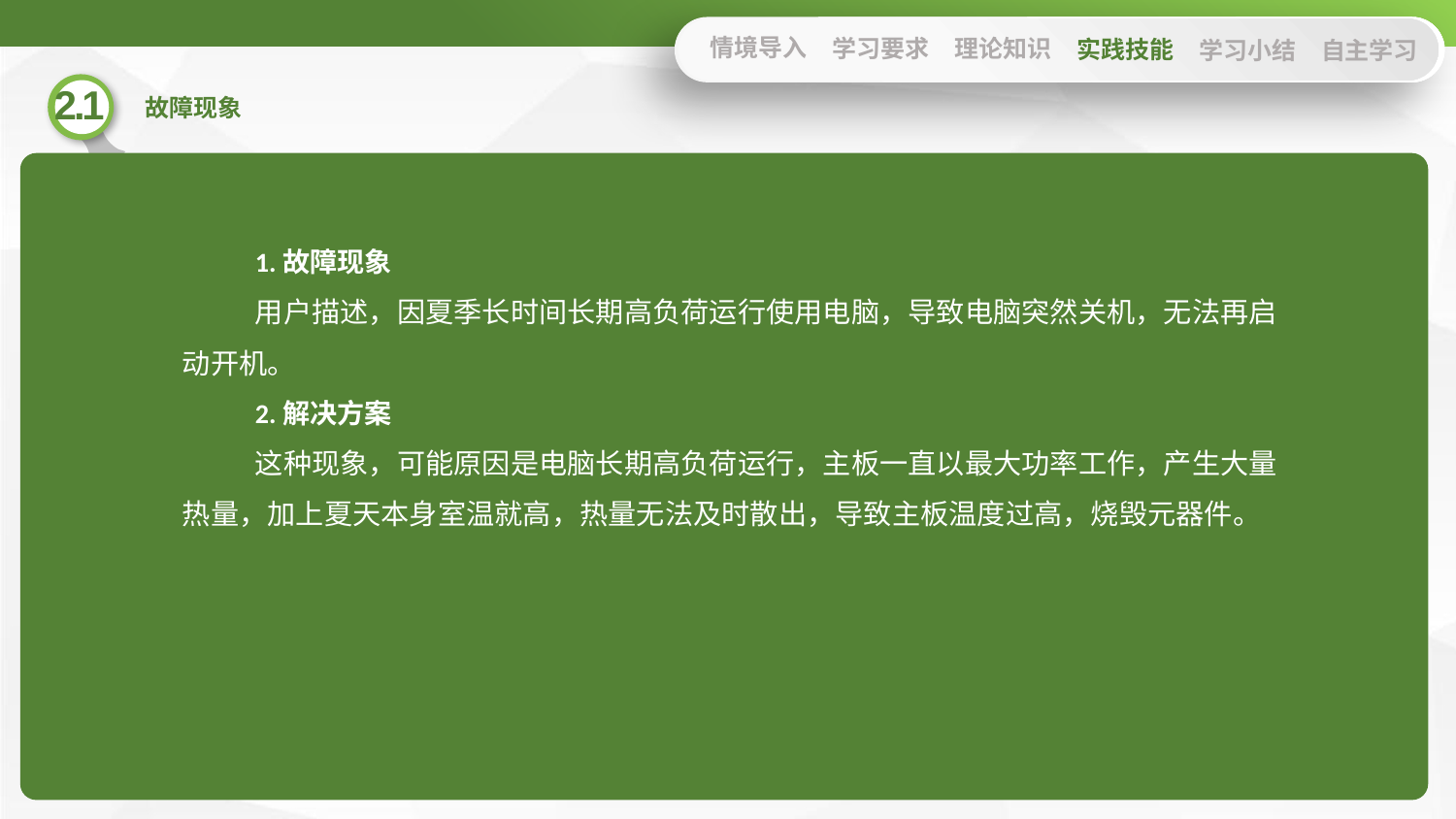

情境导入
学习要求
理论知识
实践技能
学习小结
自主学习
1.故障现象
用户描述，因夏季长时间长期高负荷运行使用电脑，导致电脑突然关机，无法再启动开机。
2.解决方案
这种现象，可能原因是电脑长期高负荷运行，主板一直以最大功率工作，产生大量热量，加上夏天本身室温就高，热量无法及时散出，导致主板温度过高，烧毁元器件。